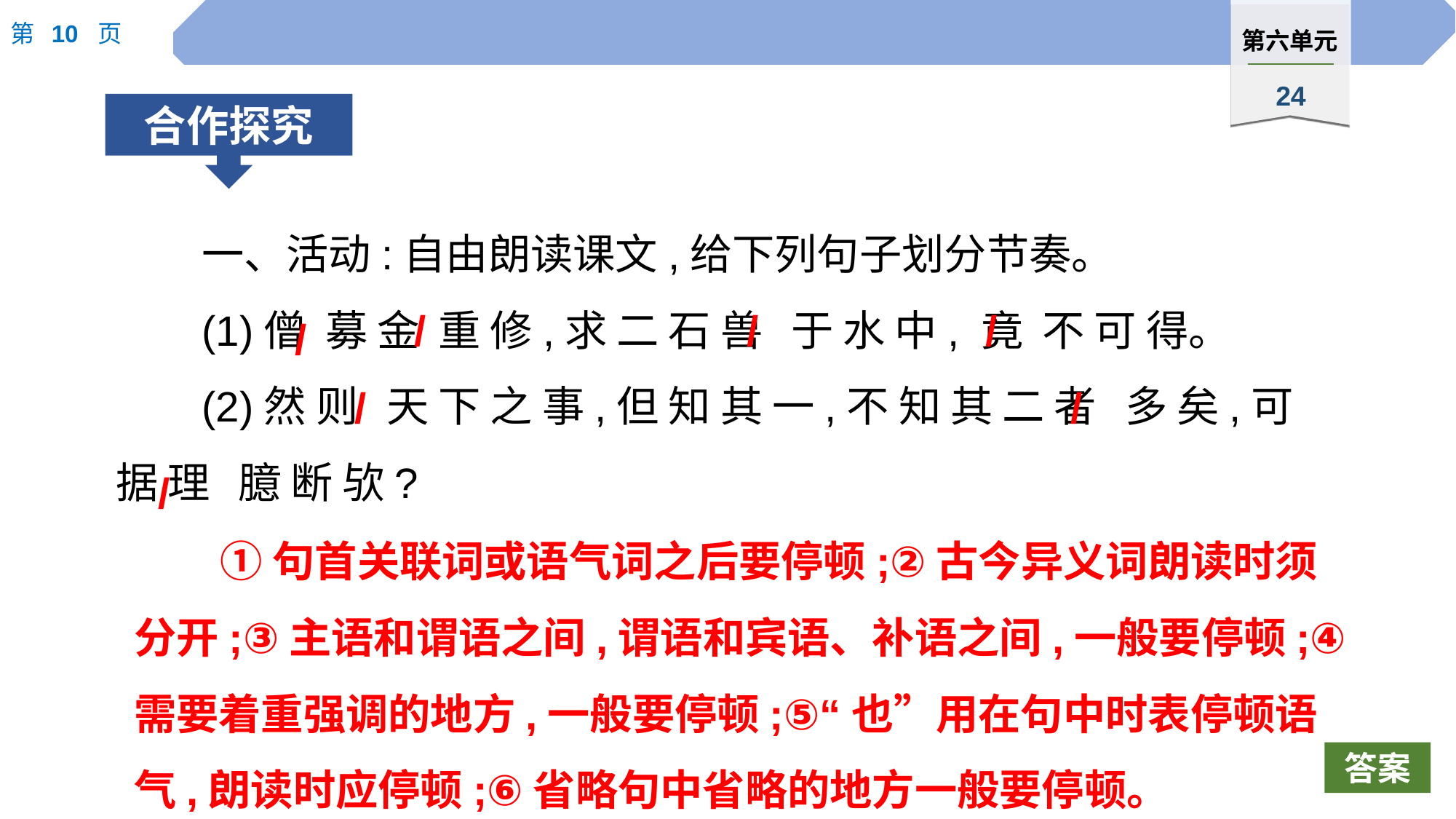

一、活动:自由朗读课文,给下列句子划分节奏。
(1)僧  募 金  重 修,求 二 石 兽   于 水 中, 竟  不 可 得。
(2)然 则   天 下 之 事,但 知 其 一,不 知 其 二 者   多 矣,可 据 理   臆 断 欤?

/
/
/
/
/
/
/
①句首关联词或语气词之后要停顿;②古今异义词朗读时须分开;③主语和谓语之间,谓语和宾语、补语之间,一般要停顿;④需要着重强调的地方,一般要停顿;⑤“也”用在句中时表停顿语气,朗读时应停顿;⑥省略句中省略的地方一般要停顿。
答案